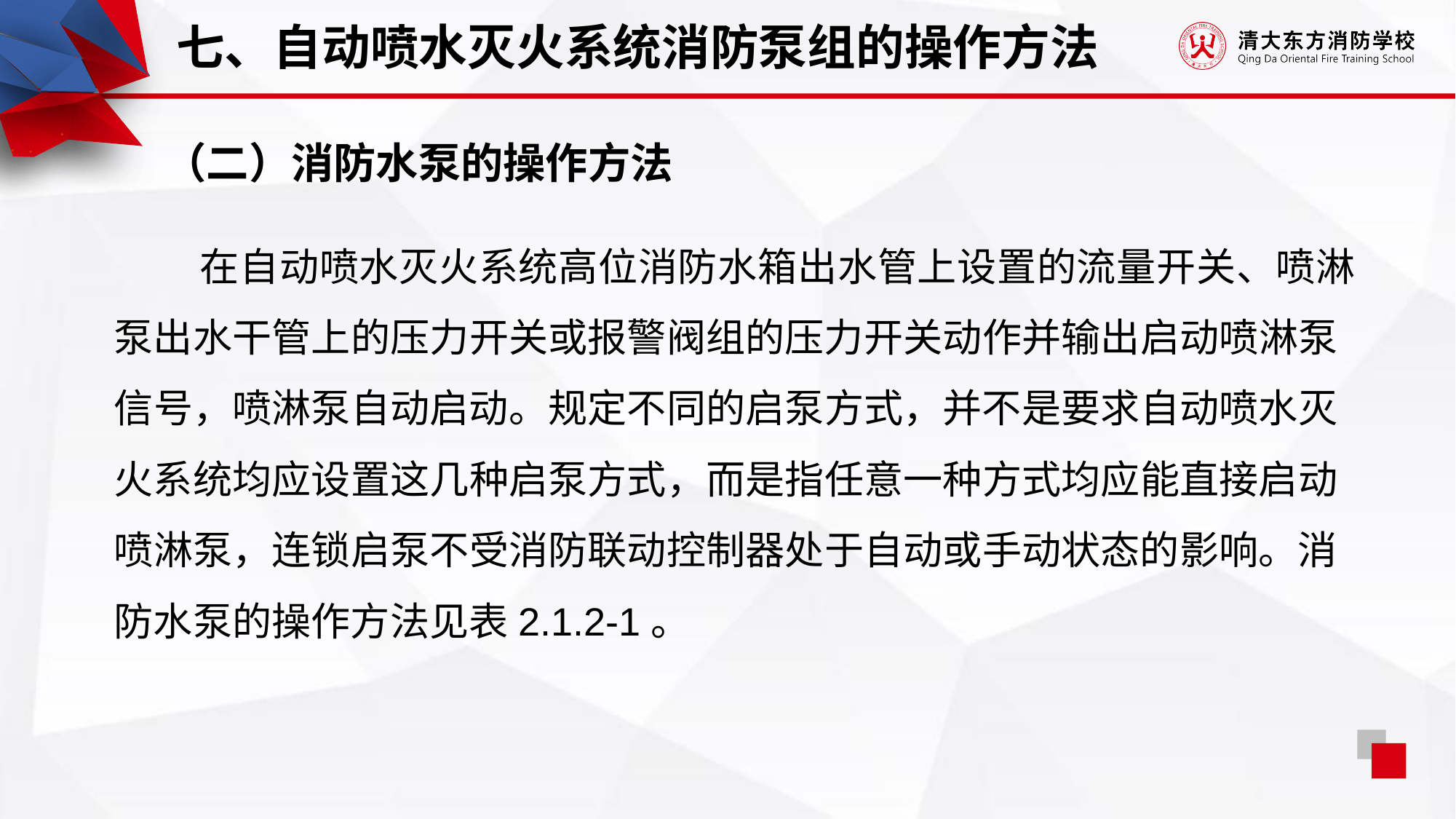

七、自动喷水灭火系统消防泵组的操作方法

（二）消防水泵的操作方法
在自动喷水灭火系统高位消防水箱出水管上设置的流量开关、喷淋泵出水干管上的压力开关或报警阀组的压力开关动作并输出启动喷淋泵信号，喷淋泵自动启动。规定不同的启泵方式，并不是要求自动喷水灭火系统均应设置这几种启泵方式，而是指任意一种方式均应能直接启动喷淋泵，连锁启泵不受消防联动控制器处于自动或手动状态的影响。消防水泵的操作方法见表2.1.2-1。